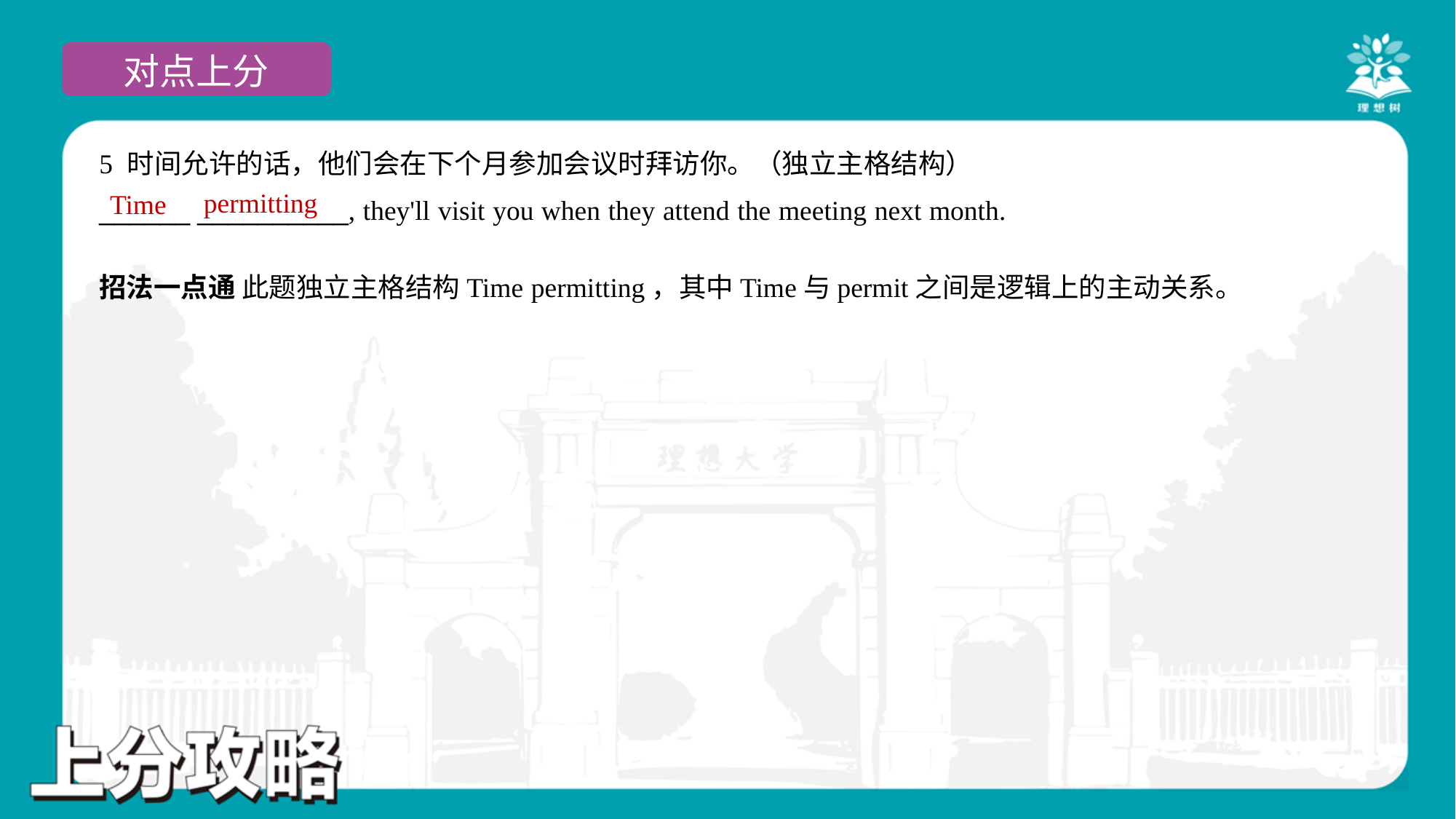

5 时间允许的话，他们会在下个月参加会议时拜访你。（独立主格结构）
______ __________, they'll visit you when they attend the meeting next month.
permitting
Time
招法一点通 此题独立主格结构Time permitting，其中Time与permit之间是逻辑上的主动关系。